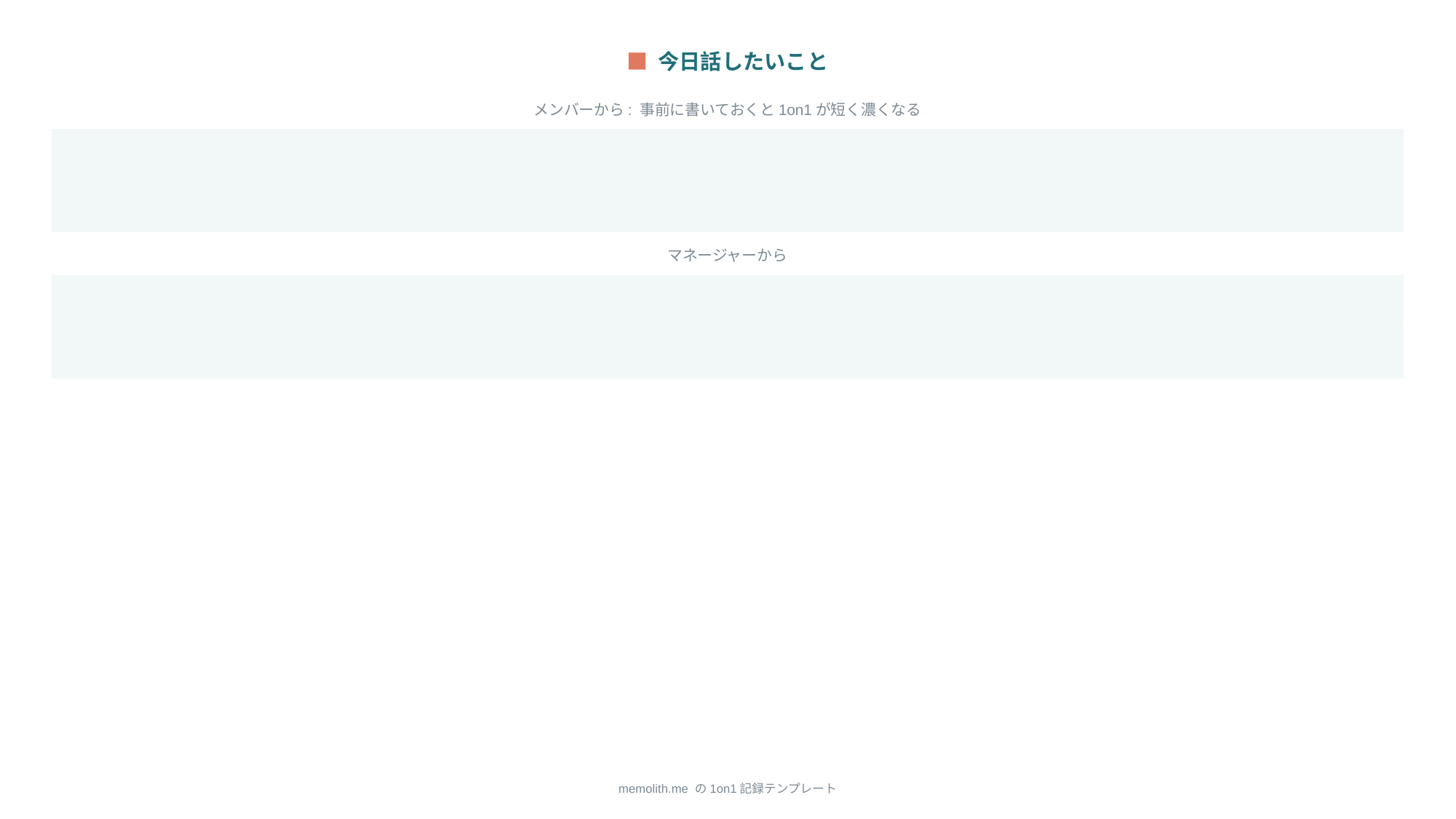

■ 今日話したいこと
メンバーから: 事前に書いておくと1on1が短く濃くなる

マネージャーから

memolith.me の1on1記録テンプレート